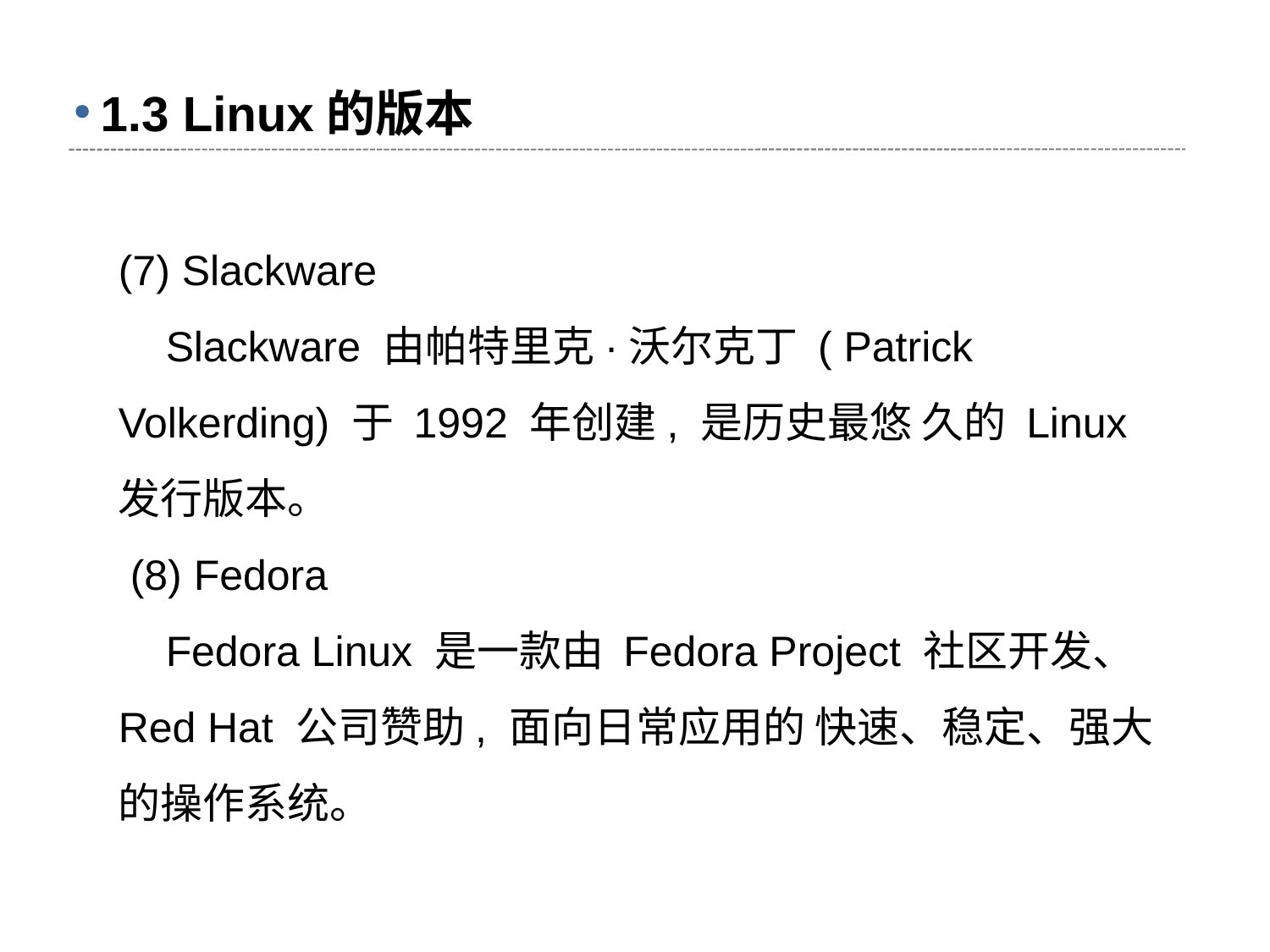

# 1.3 Linux的版本
(7) Slackware
    Slackware 由帕特里克·沃尔克丁 ( Patrick Volkerding) 于 1992 年创建, 是历史最悠 久的 Linux 发行版本。
 (8) Fedora
    Fedora Linux 是一款由 Fedora Project 社区开发、 Red Hat 公司赞助, 面向日常应用的 快速、稳定、强大的操作系统。